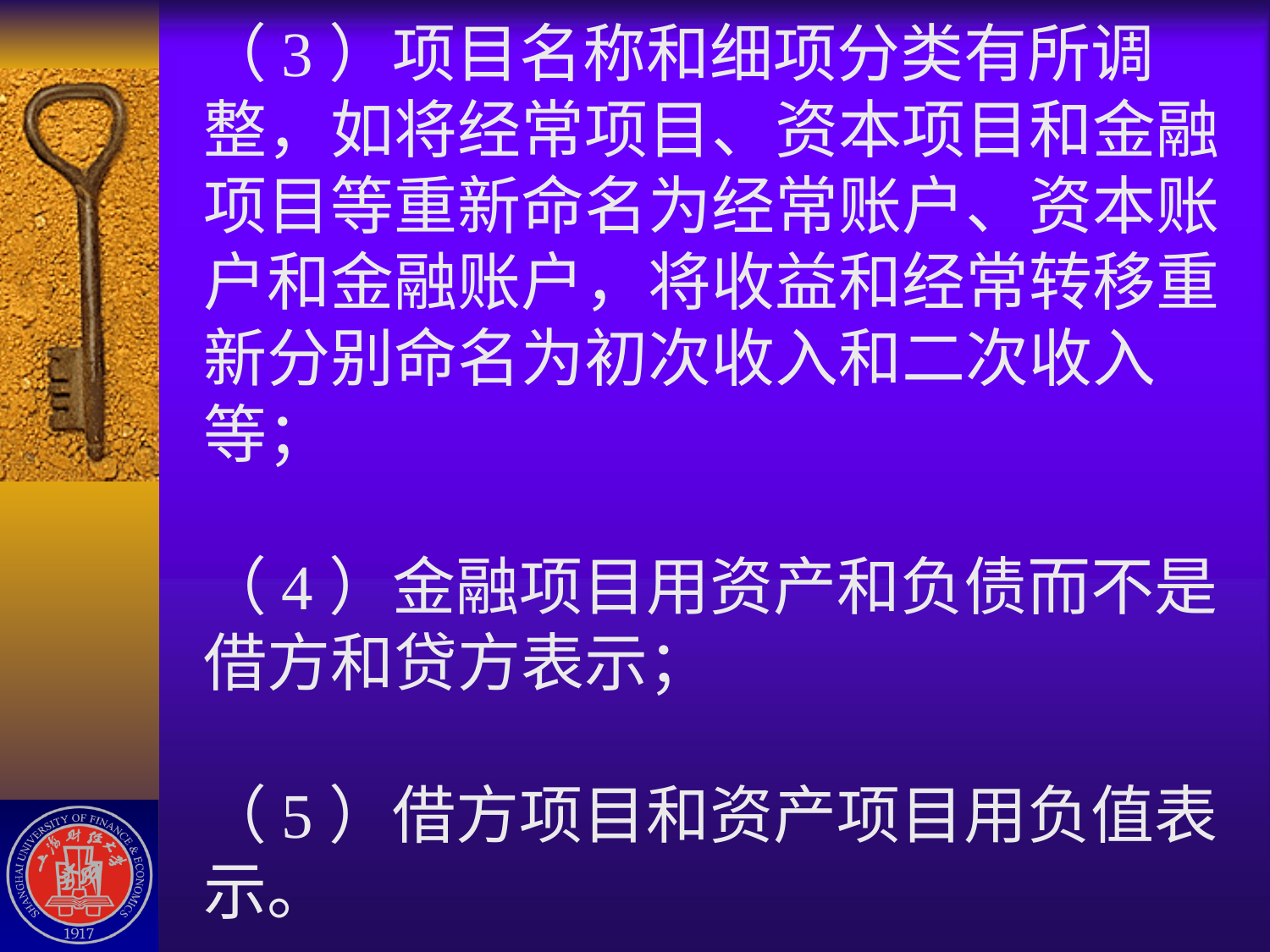

# （3）项目名称和细项分类有所调整，如将经常项目、资本项目和金融项目等重新命名为经常账户、资本账户和金融账户，将收益和经常转移重新分别命名为初次收入和二次收入等； （4）金融项目用资产和负债而不是借方和贷方表示； （5）借方项目和资产项目用负值表示。